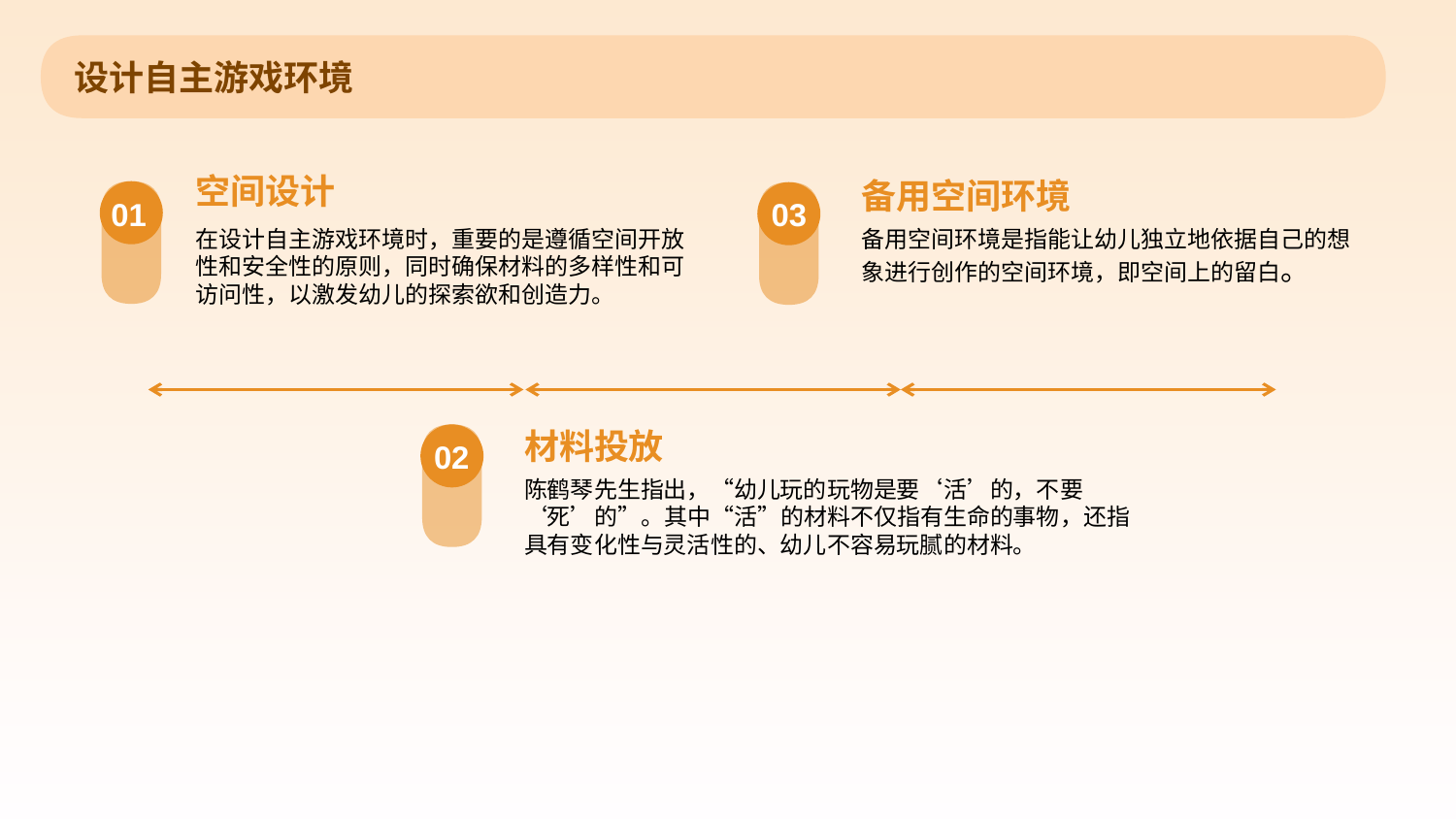

设计自主游戏环境
空间设计
备用空间环境
01
03

在设计自主游戏环境时，重要的是遵循空间开放性和安全性的原则，同时确保材料的多样性和可访问性，以激发幼儿的探索欲和创造力。
备用空间环境是指能让幼儿独立地依据自己的想象进行创作的空间环境，即空间上的留白。

材料投放
02

陈鹤琴先生指出，“幼儿玩的玩物是要‘活’的，不要‘死’的”。其中“活”的材料不仅指有生命的事物，还指具有变化性与灵活性的、幼儿不容易玩腻的材料。